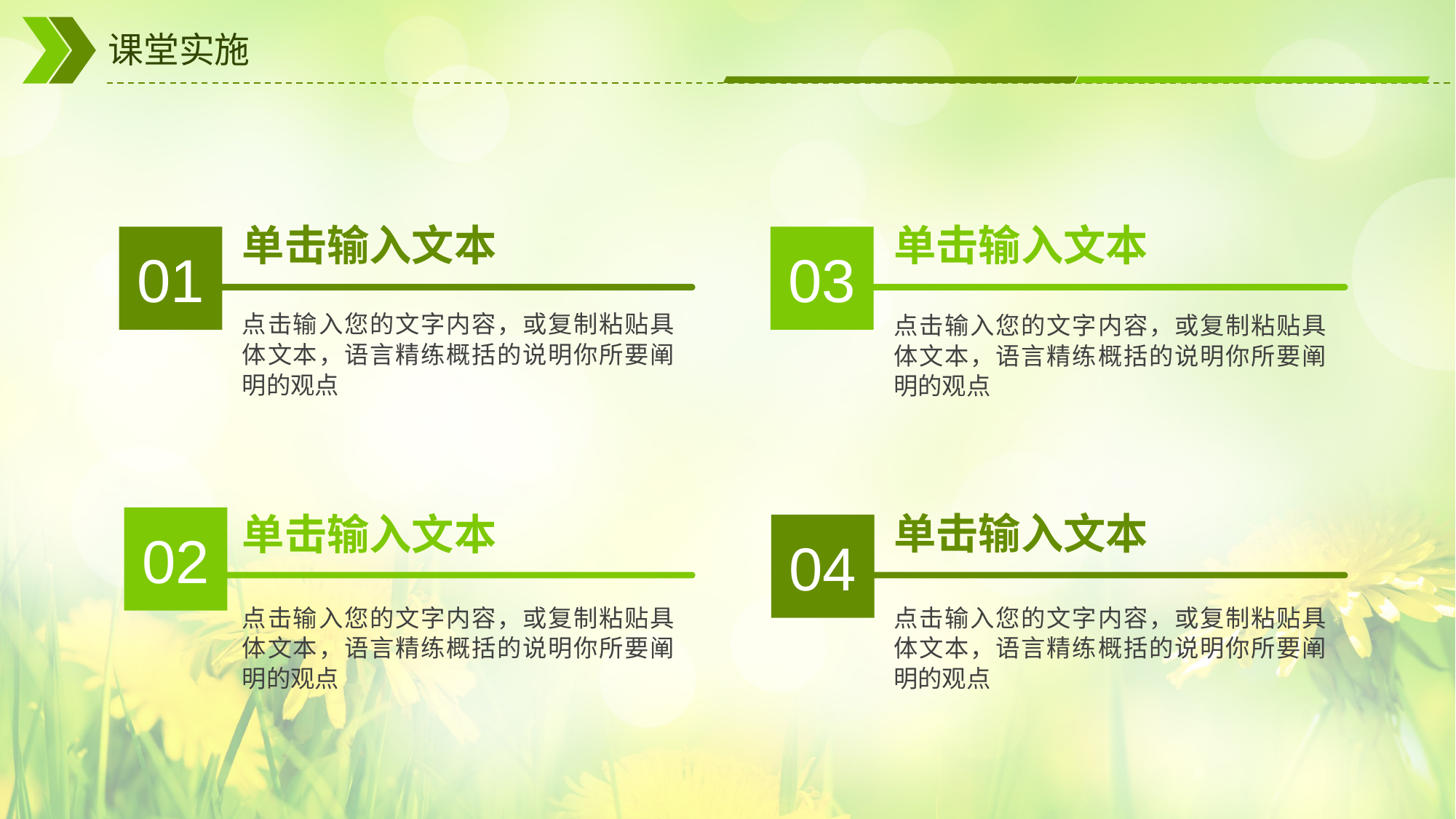

# 课堂实施
单击输入文本
单击输入文本
01
03

点击输入您的文字内容，或复制粘贴具体文本，语言精练概括的说明你所要阐明的观点
点击输入您的文字内容，或复制粘贴具体文本，语言精练概括的说明你所要阐明的观点
单击输入文本
02
单击输入文本
04

点击输入您的文字内容，或复制粘贴具体文本，语言精练概括的说明你所要阐明的观点
点击输入您的文字内容，或复制粘贴具体文本，语言精练概括的说明你所要阐明的观点